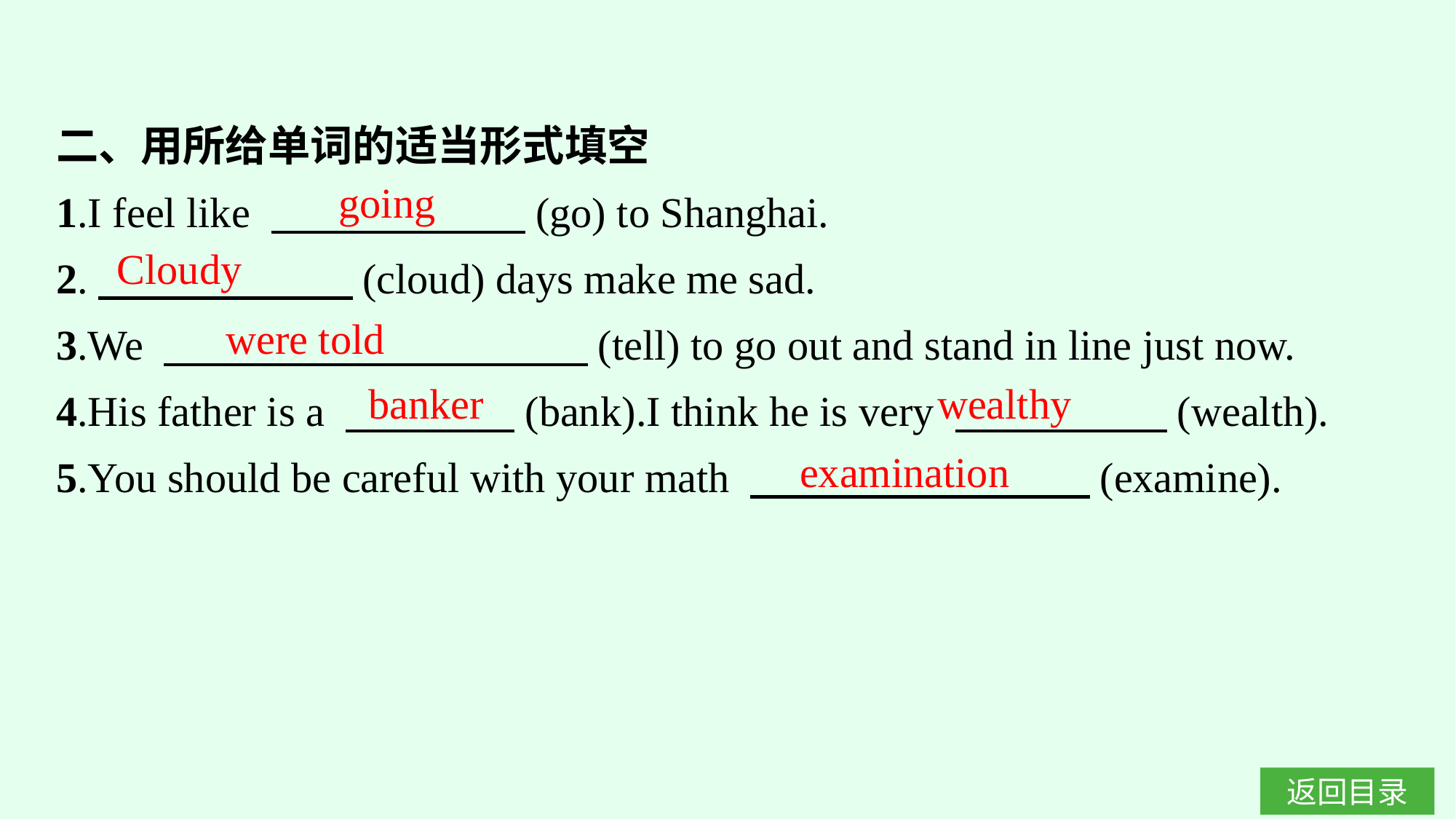

二、用所给单词的适当形式填空
1.I feel like 　　　　　　(go) to Shanghai.
2.　　　　　　(cloud) days make me sad.
3.We 　　　　　　　　　　(tell) to go out and stand in line just now.
4.His father is a 　　　　(bank).I think he is very 　　　　　(wealth).
5.You should be careful with your math 　　　　　　　　(examine).
going
Cloudy
were told
banker                                           wealthy
examination